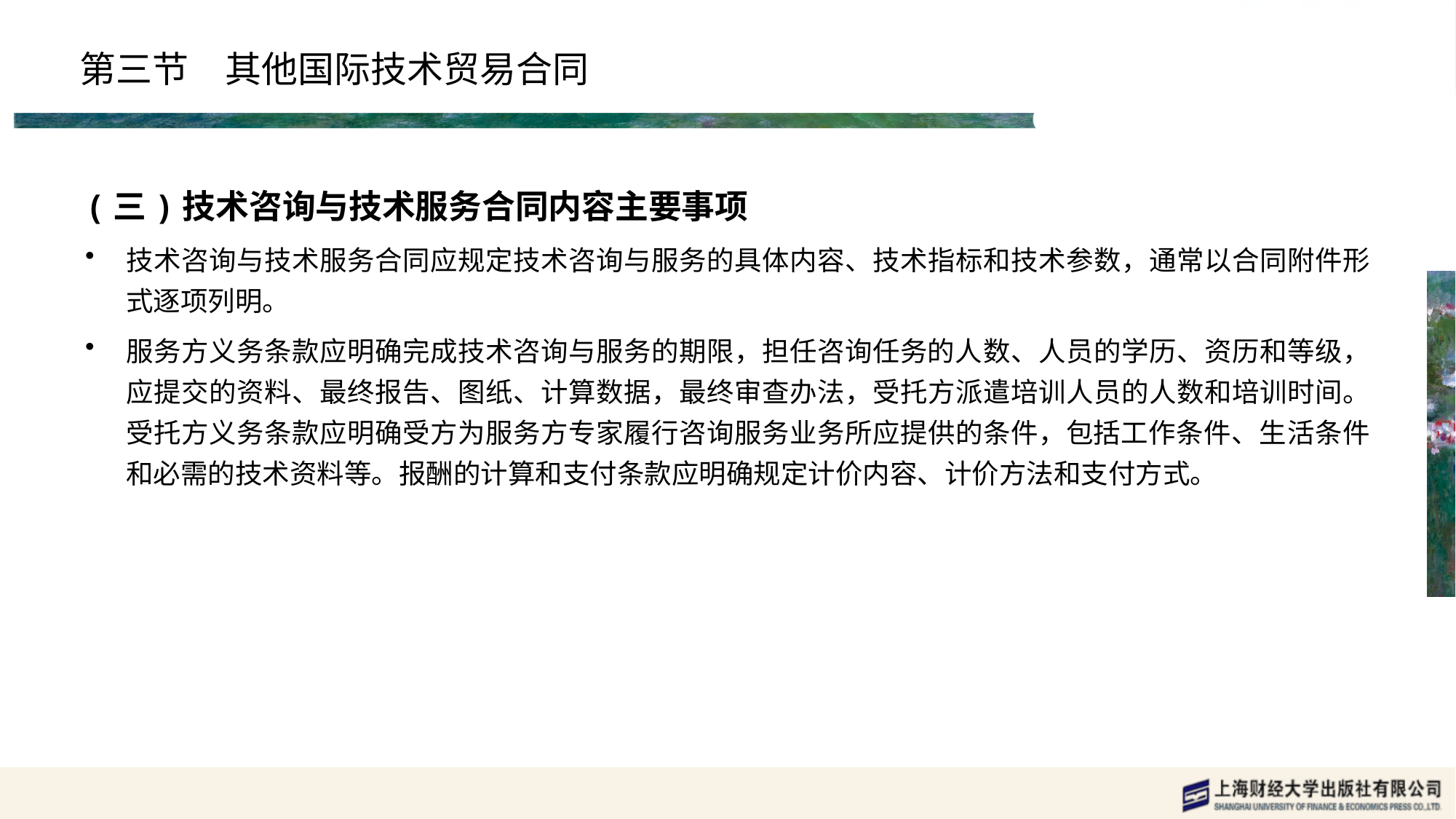

# 第三节　其他国际技术贸易合同
(三)技术咨询与技术服务合同内容主要事项
技术咨询与技术服务合同应规定技术咨询与服务的具体内容、技术指标和技术参数，通常以合同附件形式逐项列明。
服务方义务条款应明确完成技术咨询与服务的期限，担任咨询任务的人数、人员的学历、资历和等级，应提交的资料、最终报告、图纸、计算数据，最终审查办法，受托方派遣培训人员的人数和培训时间。受托方义务条款应明确受方为服务方专家履行咨询服务业务所应提供的条件，包括工作条件、生活条件和必需的技术资料等。报酬的计算和支付条款应明确规定计价内容、计价方法和支付方式。